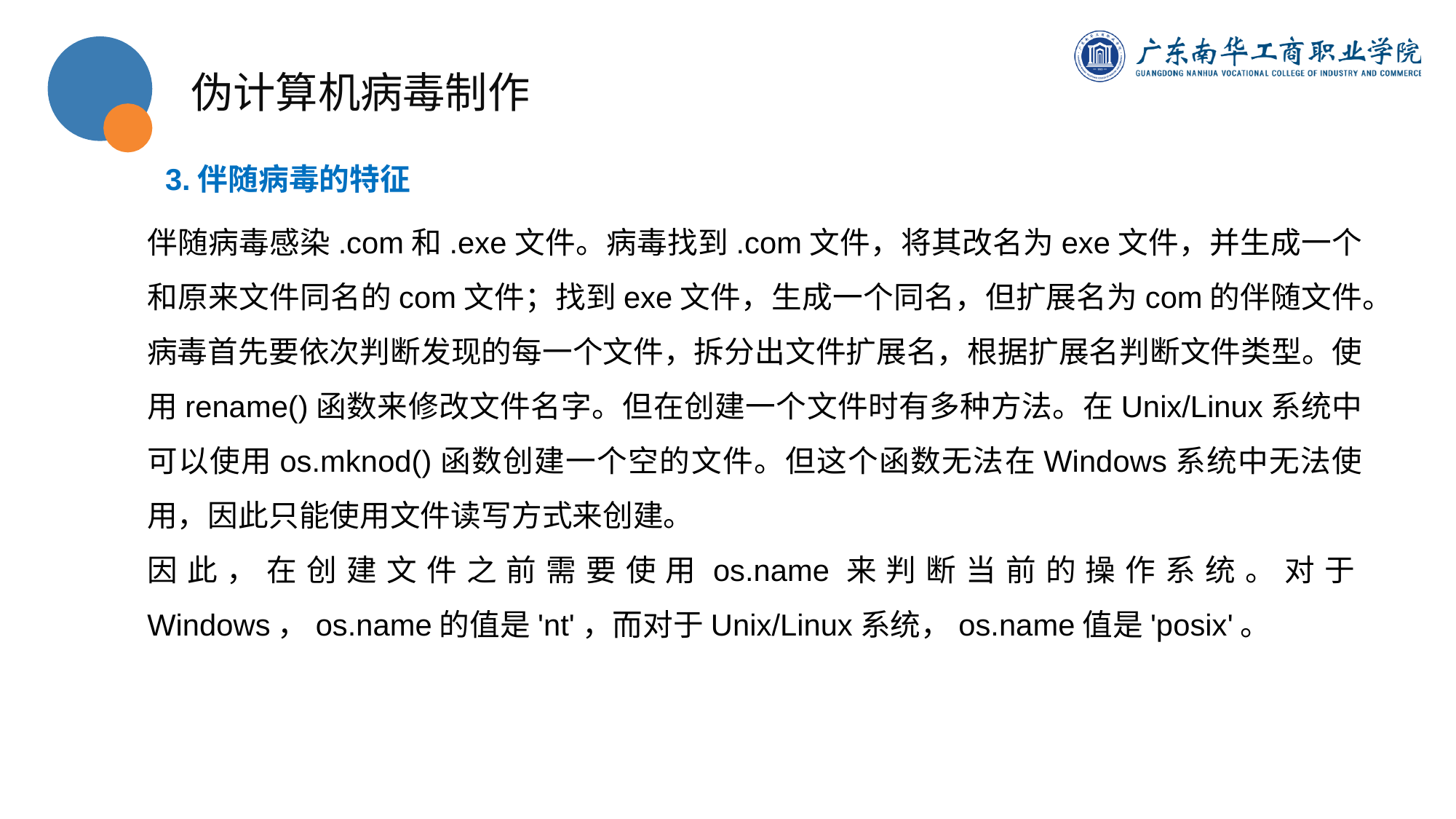

伪计算机病毒制作

3.伴随病毒的特征
伴随病毒感染.com和.exe文件。病毒找到.com文件，将其改名为exe文件，并生成一个和原来文件同名的com文件；找到exe文件，生成一个同名，但扩展名为com的伴随文件。
病毒首先要依次判断发现的每一个文件，拆分出文件扩展名，根据扩展名判断文件类型。使用rename()函数来修改文件名字。但在创建一个文件时有多种方法。在Unix/Linux系统中可以使用os.mknod()函数创建一个空的文件。但这个函数无法在Windows系统中无法使用，因此只能使用文件读写方式来创建。
因此，在创建文件之前需要使用os.name来判断当前的操作系统。对于Windows，os.name的值是'nt'，而对于Unix/Linux系统，os.name值是'posix'。